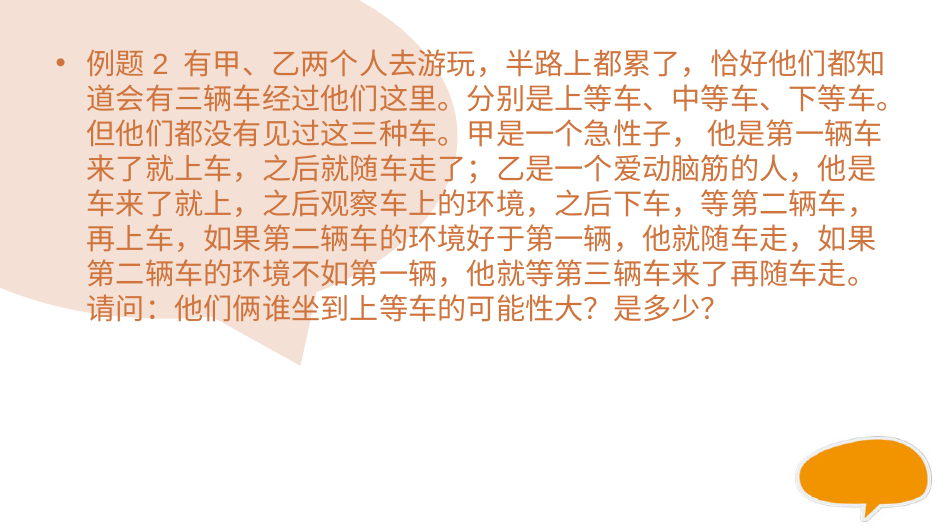

#
例题2 有甲、乙两个人去游玩，半路上都累了，恰好他们都知道会有三辆车经过他们这里。分别是上等车、中等车、下等车。但他们都没有见过这三种车。甲是一个急性子， 他是第一辆车来了就上车，之后就随车走了；乙是一个爱动脑筋的人，他是车来了就上，之后观察车上的环境，之后下车，等第二辆车，再上车，如果第二辆车的环境好于第一辆，他就随车走，如果第二辆车的环境不如第一辆，他就等第三辆车来了再随车走。请问：他们俩谁坐到上等车的可能性大？是多少？